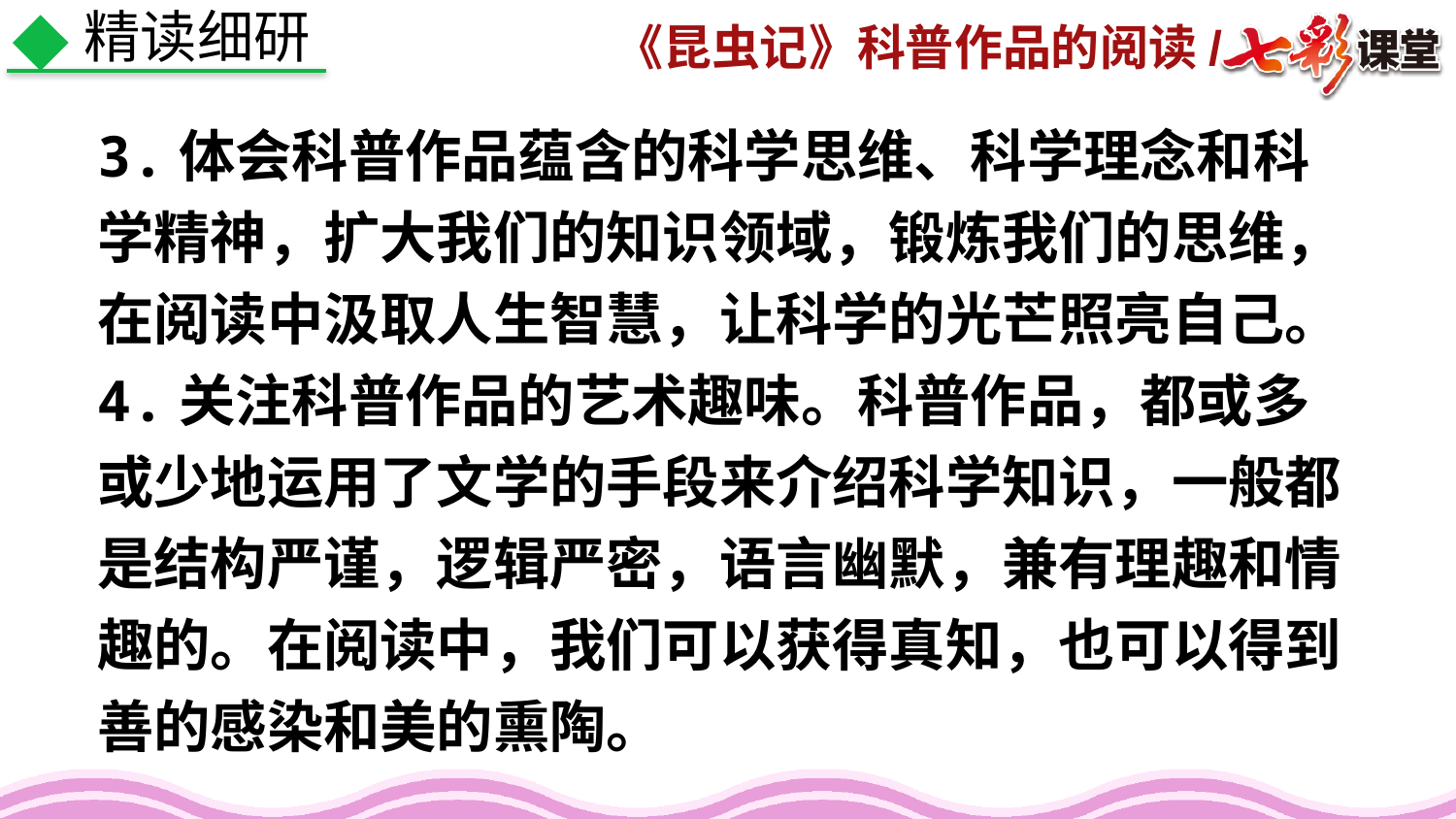

精读细研

3.体会科普作品蕴含的科学思维、科学理念和科学精神，扩大我们的知识领域，锻炼我们的思维，在阅读中汲取人生智慧，让科学的光芒照亮自己。
4.关注科普作品的艺术趣味。科普作品，都或多或少地运用了文学的手段来介绍科学知识，一般都是结构严谨，逻辑严密，语言幽默，兼有理趣和情趣的。在阅读中，我们可以获得真知，也可以得到善的感染和美的熏陶。